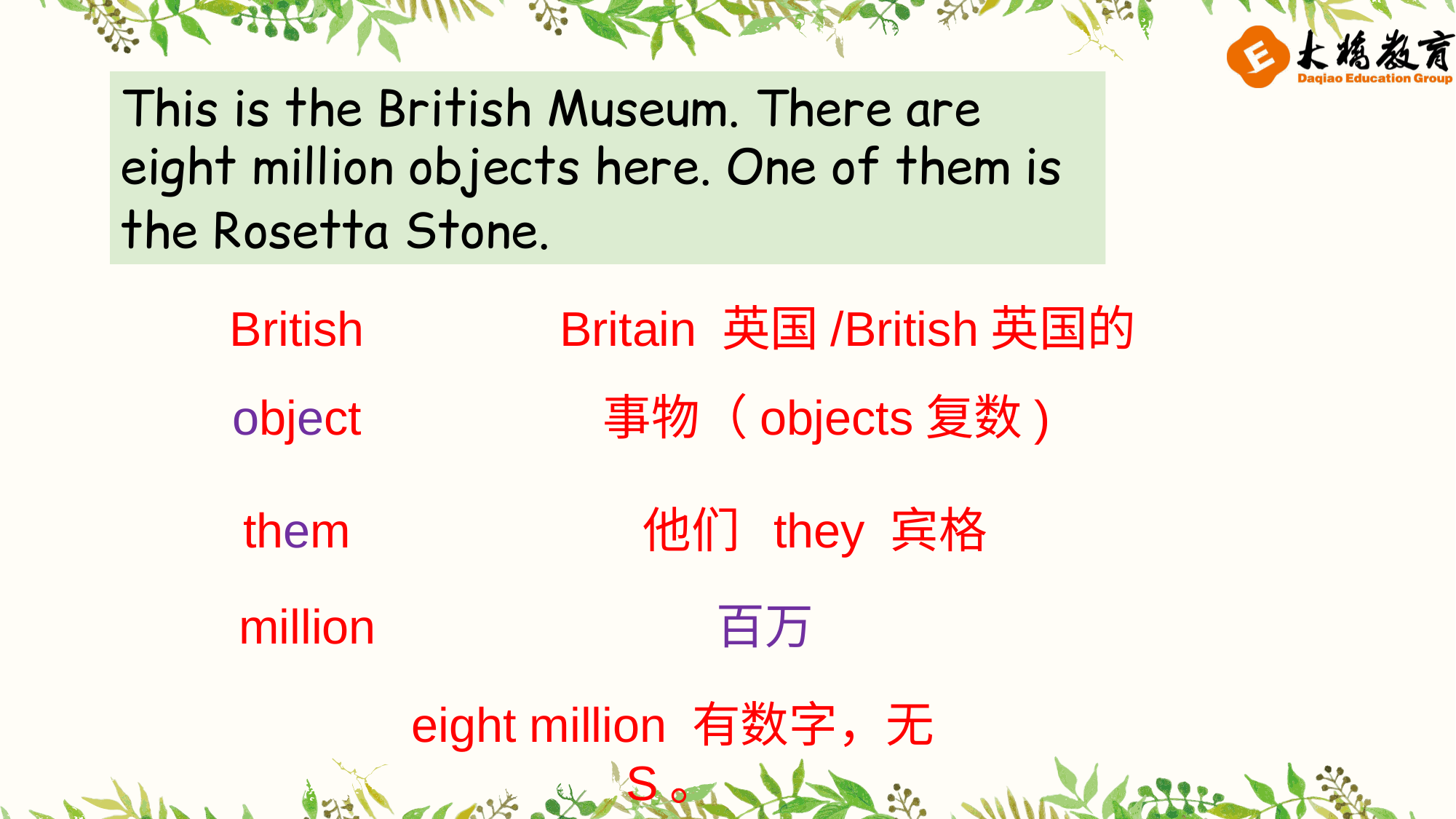

This is the British Museum. There are eight million objects here. One of them is the Rosetta Stone.
Britain 英国/British英国的
British
object
 事物（objects复数)
them
他们  they 宾格
million
百万
 eight million 有数字，无S。